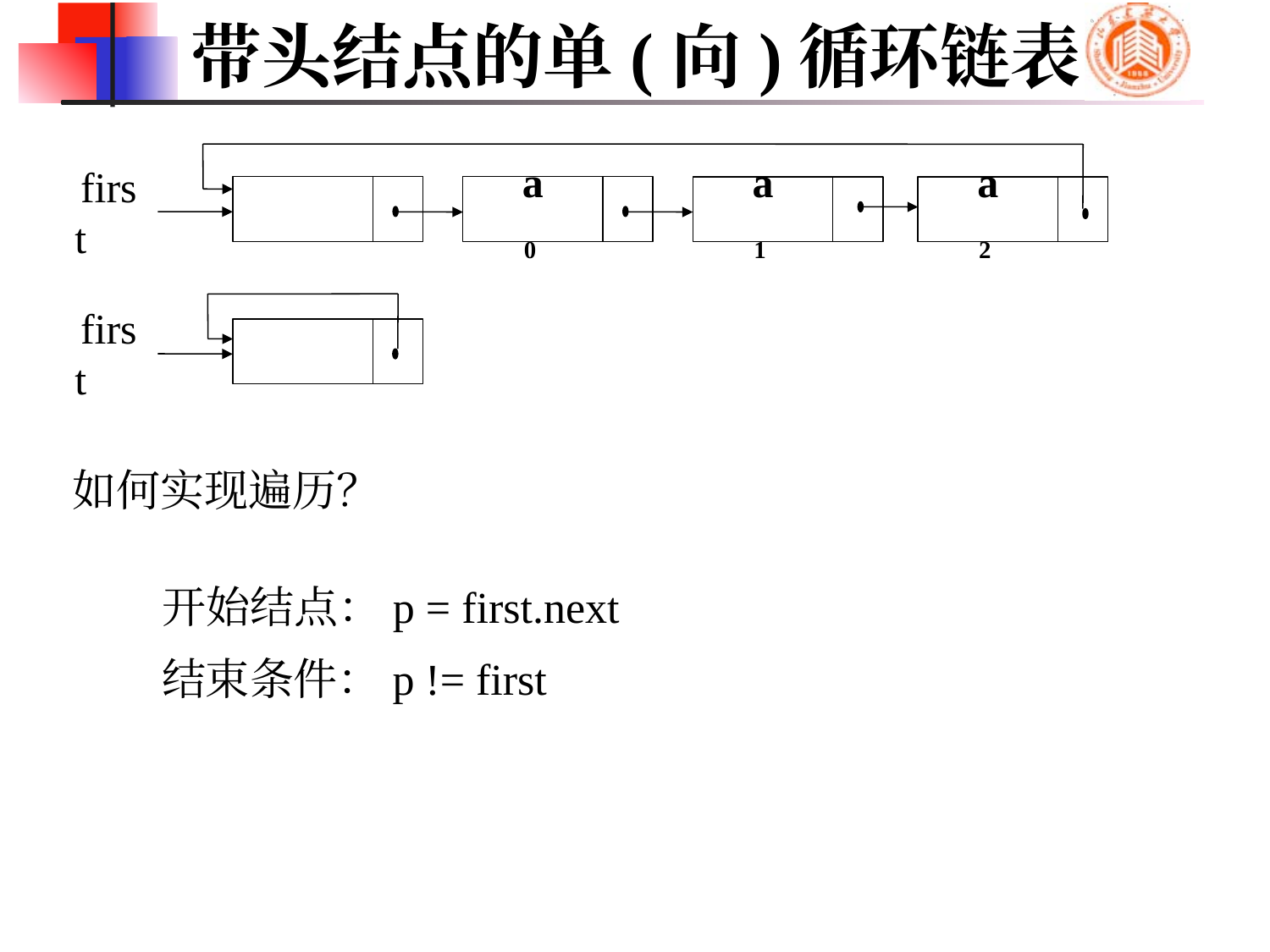

# 带头结点的单(向)循环链表

a0

a1

a2

first

first

如何实现遍历？
开始结点：p = first.next
结束条件：p != first